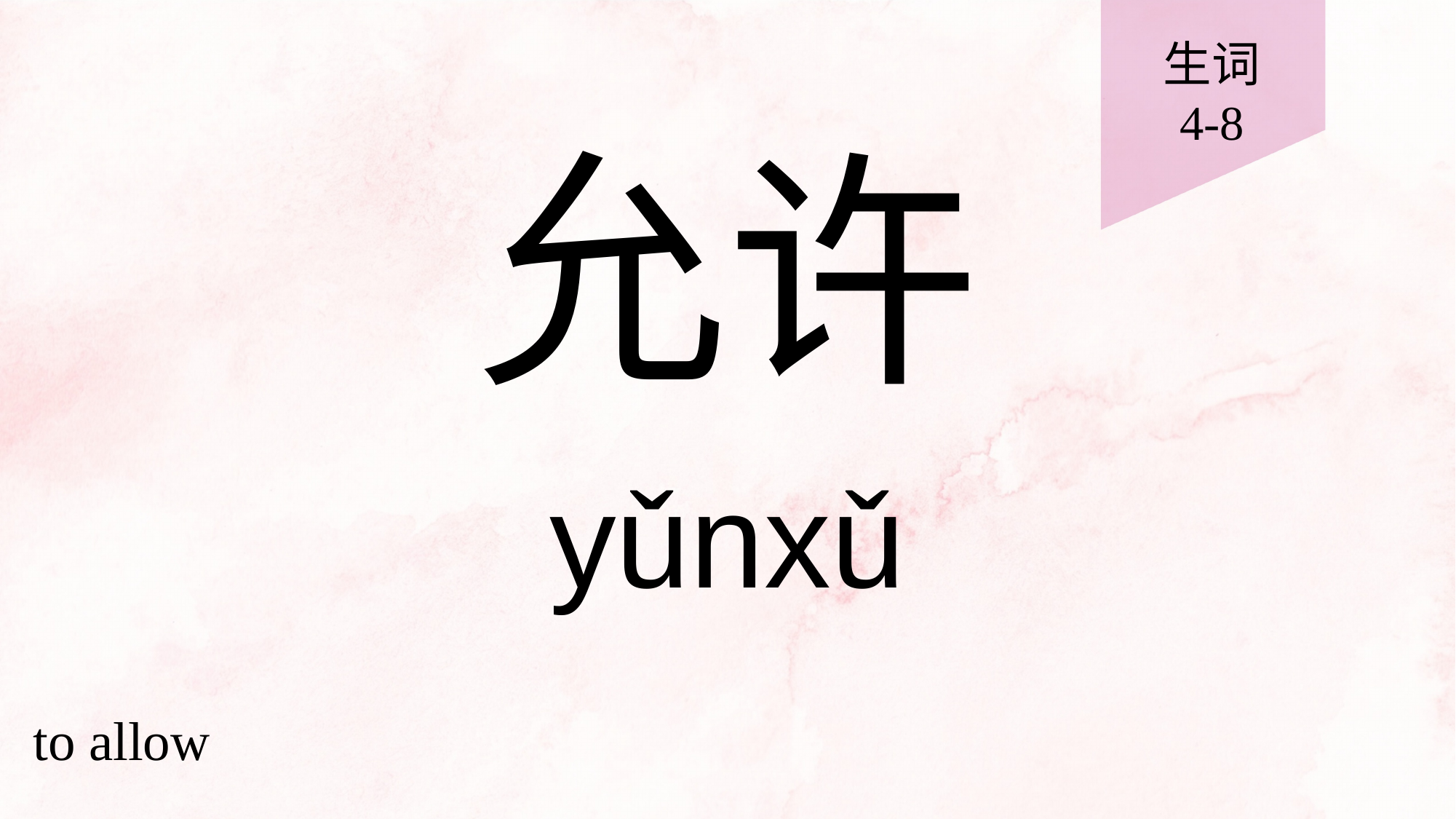

生词
4-8
# 允许
yǔnxǔ
to allow